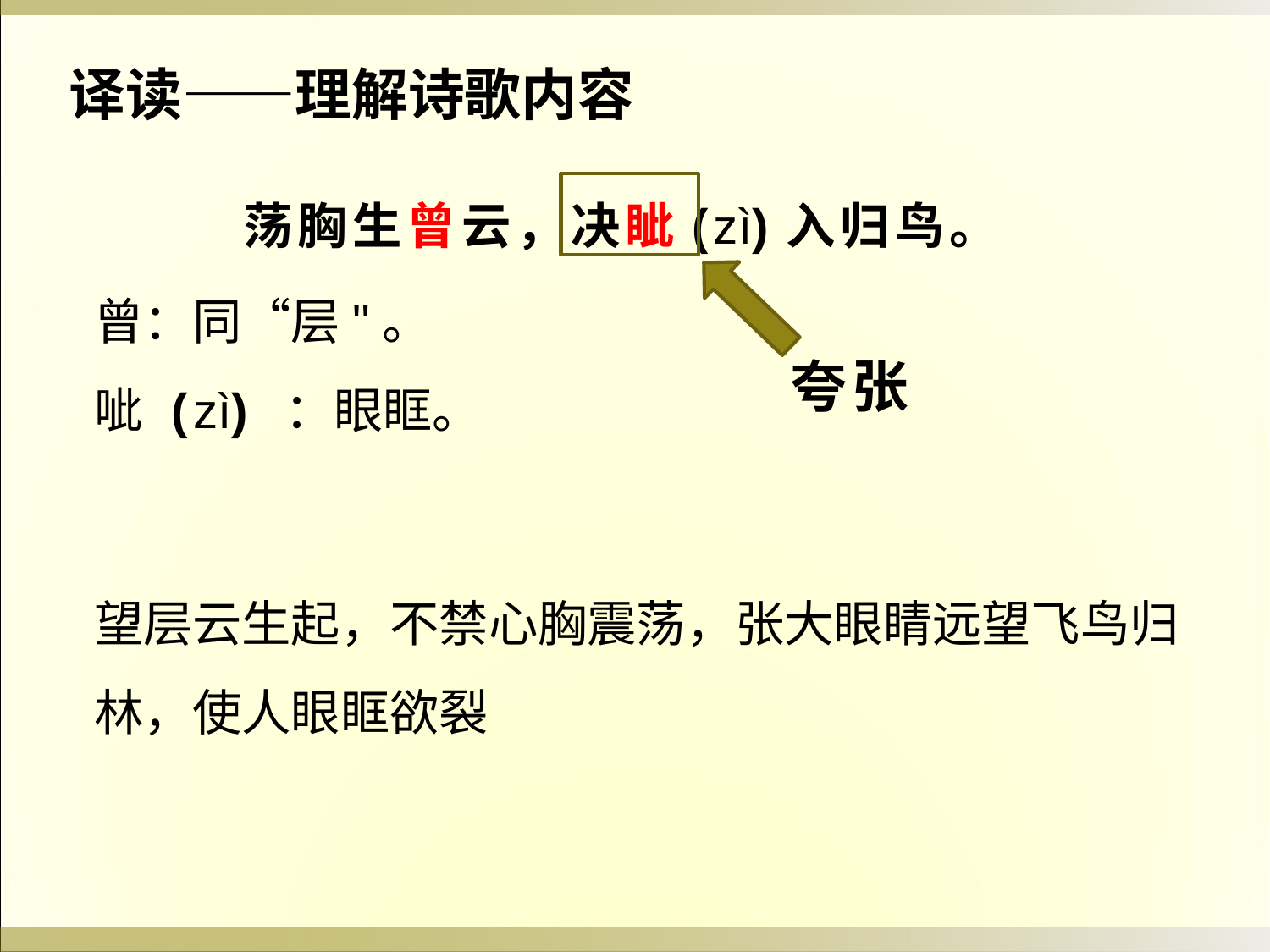

译读——理解诗歌内容
荡胸生曾云，决眦(zì)入归鸟。

曾：同“层"。
呲 (zì) ：眼眶。
夸张
望层云生起，不禁心胸震荡，张大眼睛远望飞鸟归林，使人眼眶欲裂